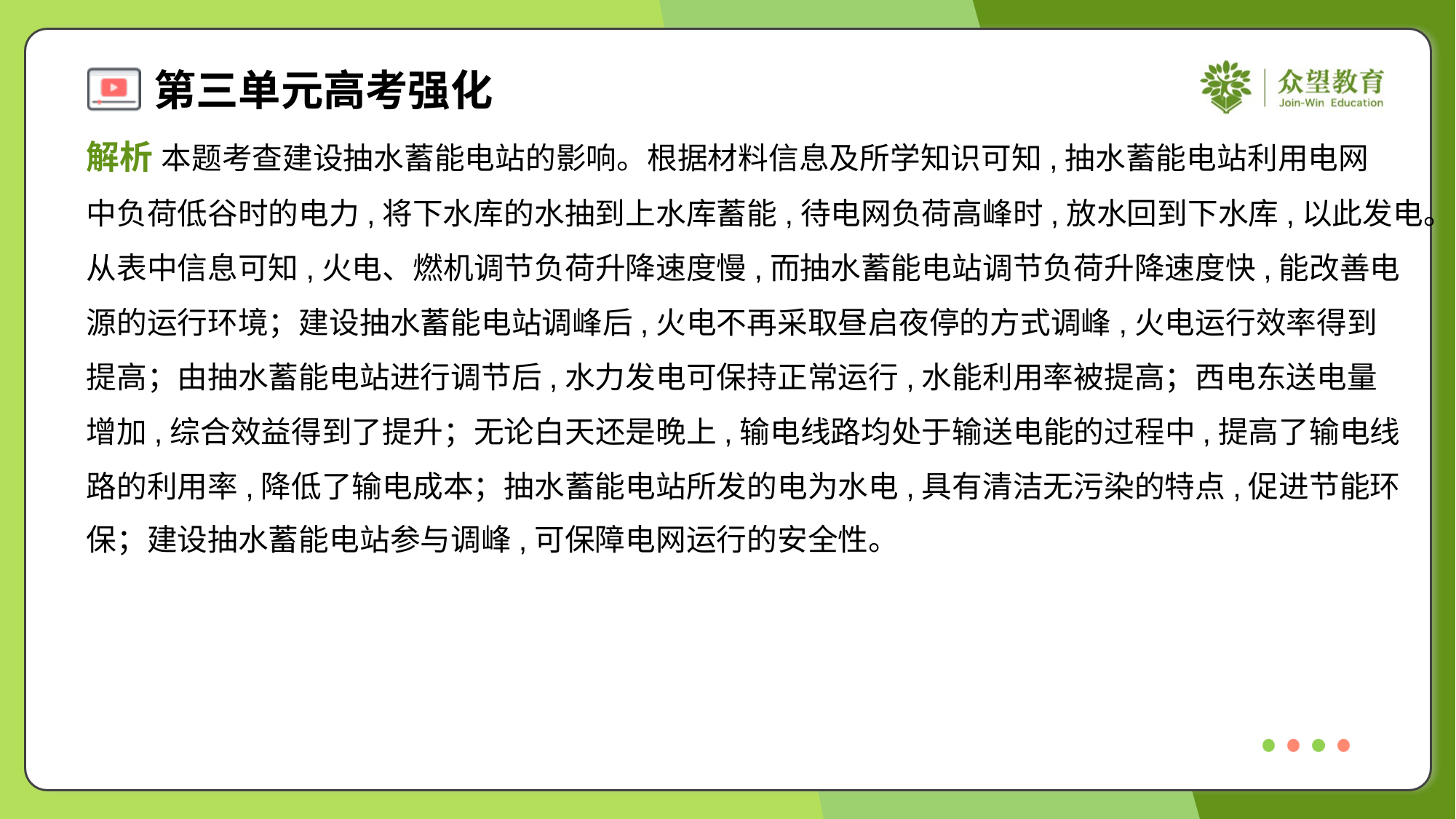

解析 本题考查建设抽水蓄能电站的影响。根据材料信息及所学知识可知,抽水蓄能电站利用电网
中负荷低谷时的电力,将下水库的水抽到上水库蓄能,待电网负荷高峰时,放水回到下水库,以此发电。
从表中信息可知,火电、燃机调节负荷升降速度慢,而抽水蓄能电站调节负荷升降速度快,能改善电
源的运行环境；建设抽水蓄能电站调峰后,火电不再采取昼启夜停的方式调峰,火电运行效率得到
提高；由抽水蓄能电站进行调节后,水力发电可保持正常运行,水能利用率被提高；西电东送电量
增加,综合效益得到了提升；无论白天还是晚上,输电线路均处于输送电能的过程中,提高了输电线
路的利用率,降低了输电成本；抽水蓄能电站所发的电为水电,具有清洁无污染的特点,促进节能环
保；建设抽水蓄能电站参与调峰,可保障电网运行的安全性。